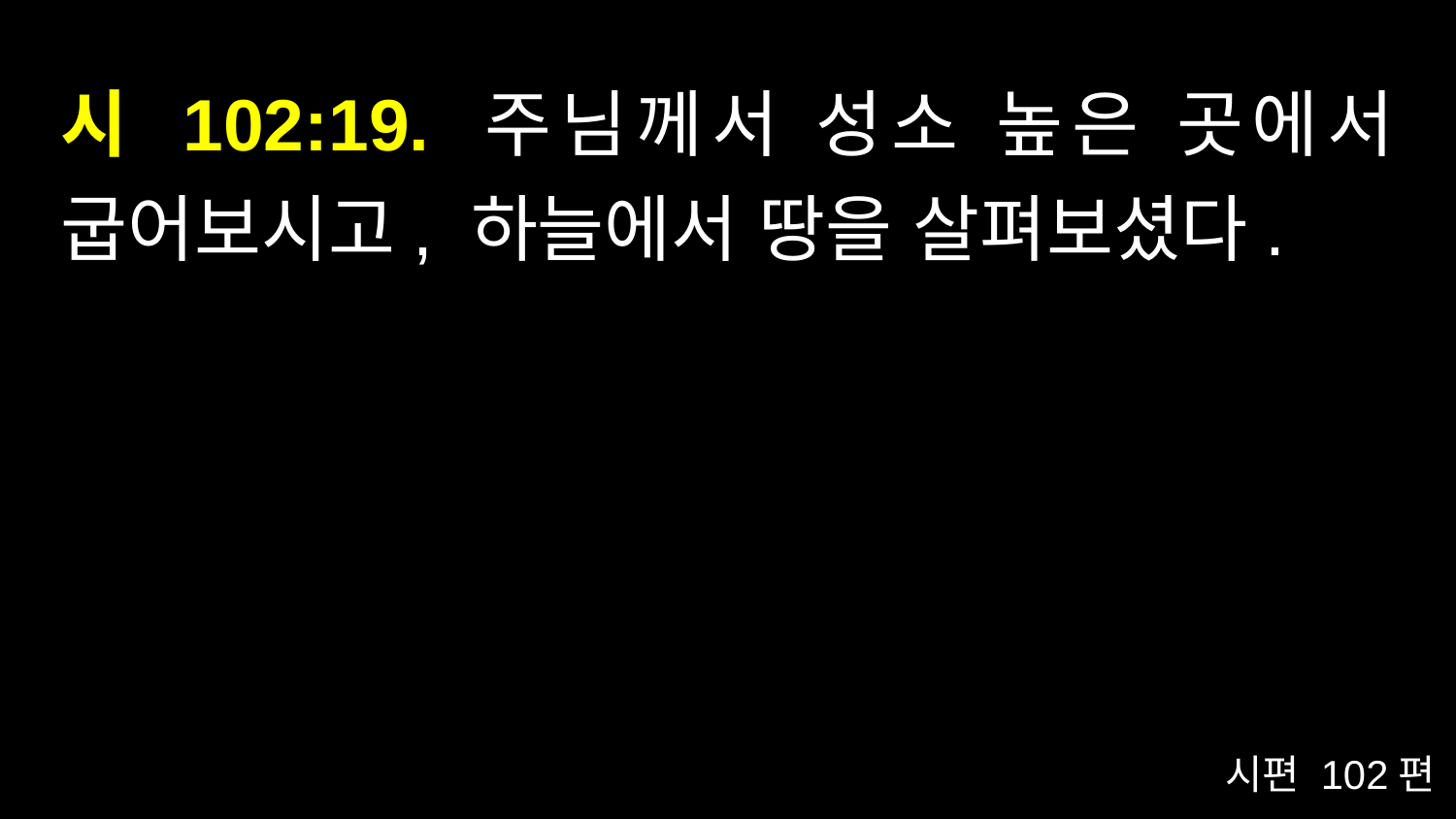

# 시 102:19. 주님께서 성소 높은 곳에서 굽어보시고, 하늘에서 땅을 살펴보셨다.
시편 102편